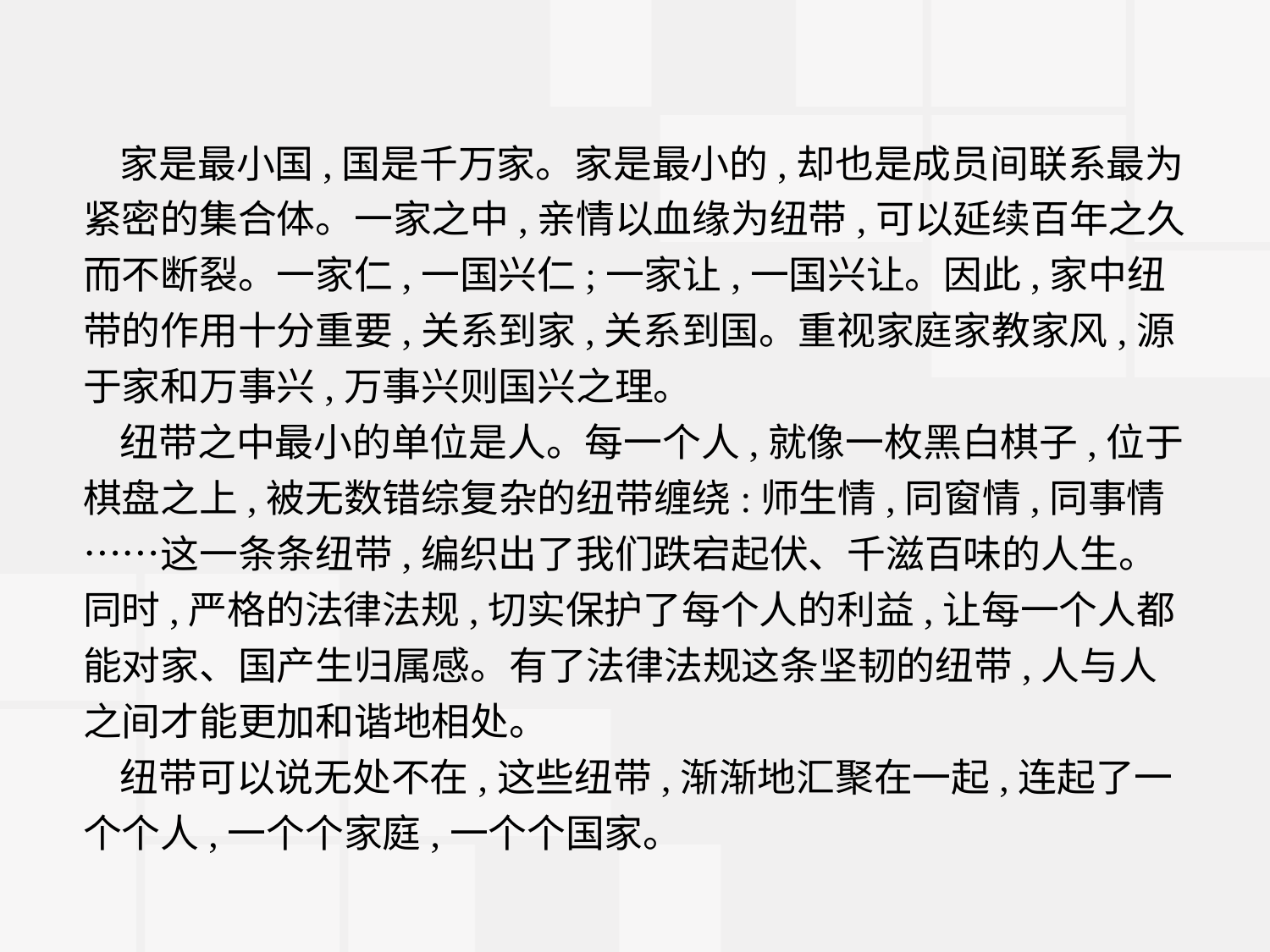

家是最小国,国是千万家。家是最小的,却也是成员间联系最为紧密的集合体。一家之中,亲情以血缘为纽带,可以延续百年之久而不断裂。一家仁,一国兴仁;一家让,一国兴让。因此,家中纽带的作用十分重要,关系到家,关系到国。重视家庭家教家风,源于家和万事兴,万事兴则国兴之理。
纽带之中最小的单位是人。每一个人,就像一枚黑白棋子,位于棋盘之上,被无数错综复杂的纽带缠绕:师生情,同窗情,同事情……这一条条纽带,编织出了我们跌宕起伏、千滋百味的人生。同时,严格的法律法规,切实保护了每个人的利益,让每一个人都能对家、国产生归属感。有了法律法规这条坚韧的纽带,人与人之间才能更加和谐地相处。
纽带可以说无处不在,这些纽带,渐渐地汇聚在一起,连起了一个个人,一个个家庭,一个个国家。